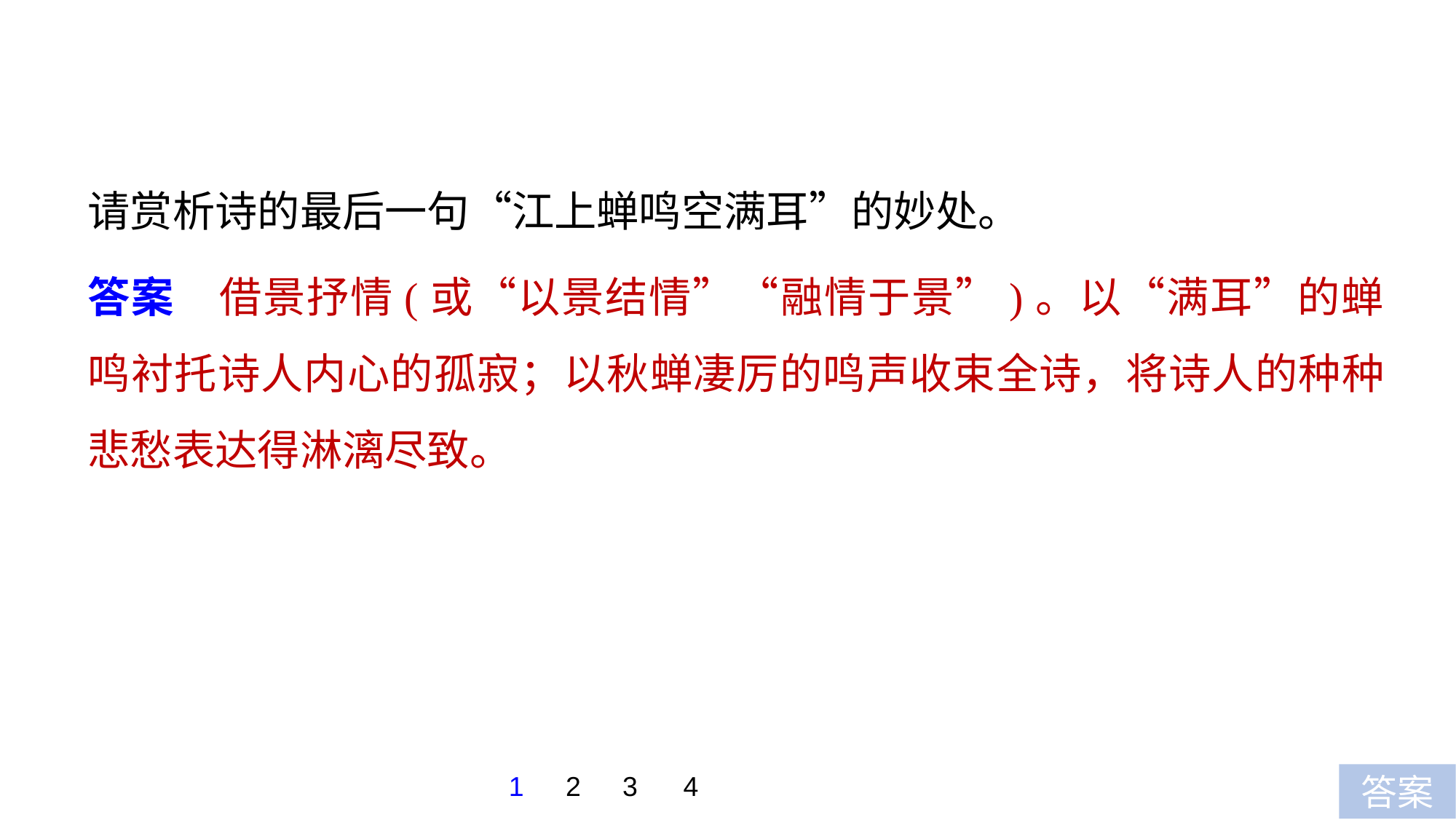

请赏析诗的最后一句“江上蝉鸣空满耳”的妙处。
答案　借景抒情(或“以景结情”“融情于景”)。以“满耳”的蝉鸣衬托诗人内心的孤寂；以秋蝉凄厉的鸣声收束全诗，将诗人的种种悲愁表达得淋漓尽致。
1
2
3
4
答案